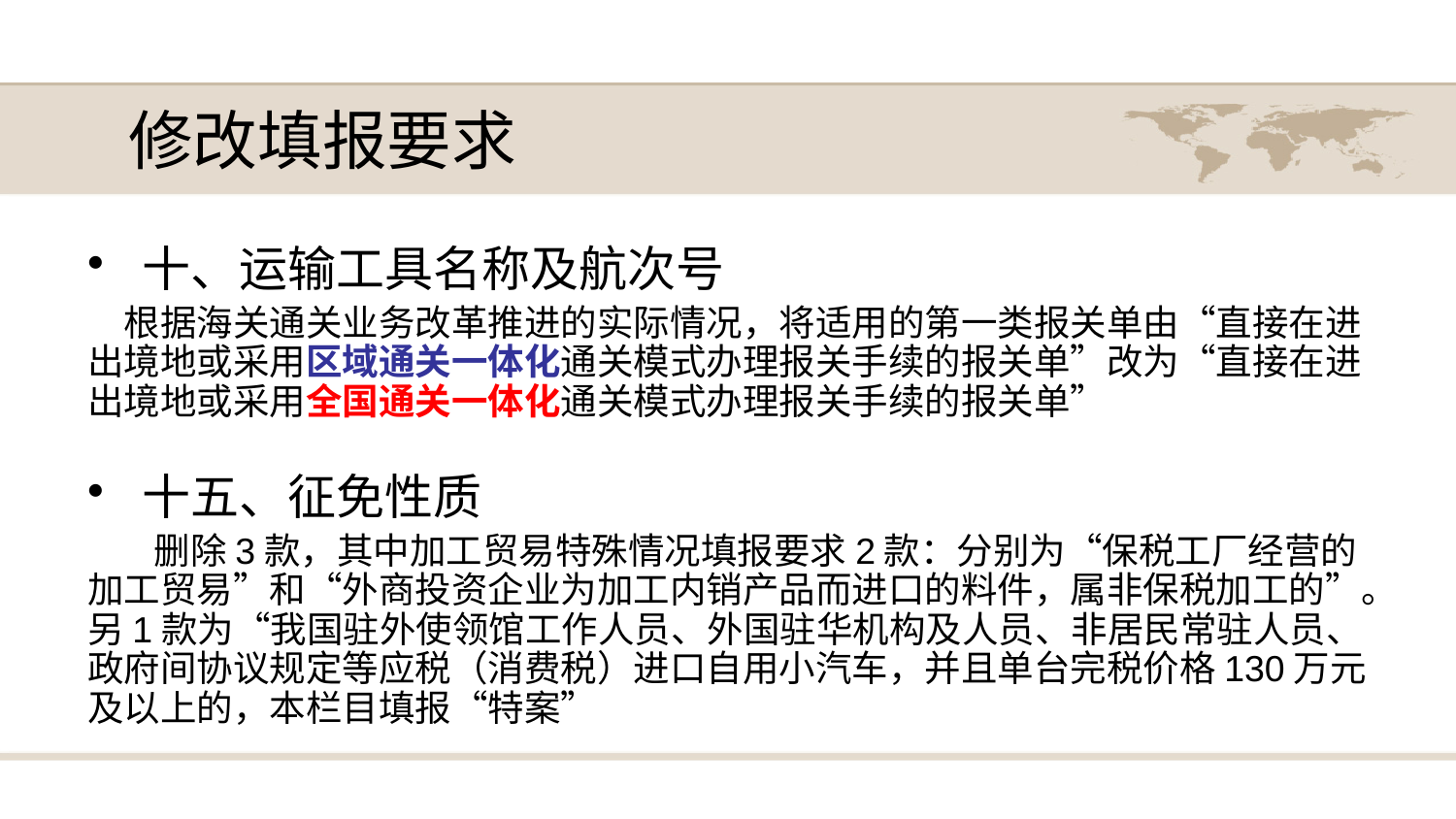

# 修改填报要求
十、运输工具名称及航次号
    根据海关通关业务改革推进的实际情况，将适用的第一类报关单由“直接在进出境地或采用区域通关一体化通关模式办理报关手续的报关单”改为“直接在进出境地或采用全国通关一体化通关模式办理报关手续的报关单”

十五、征免性质
       删除3款，其中加工贸易特殊情况填报要求2款：分别为“保税工厂经营的加工贸易”和“外商投资企业为加工内销产品而进口的料件，属非保税加工的”。另1款为“我国驻外使领馆工作人员、外国驻华机构及人员、非居民常驻人员、政府间协议规定等应税（消费税）进口自用小汽车，并且单台完税价格130万元及以上的，本栏目填报“特案”